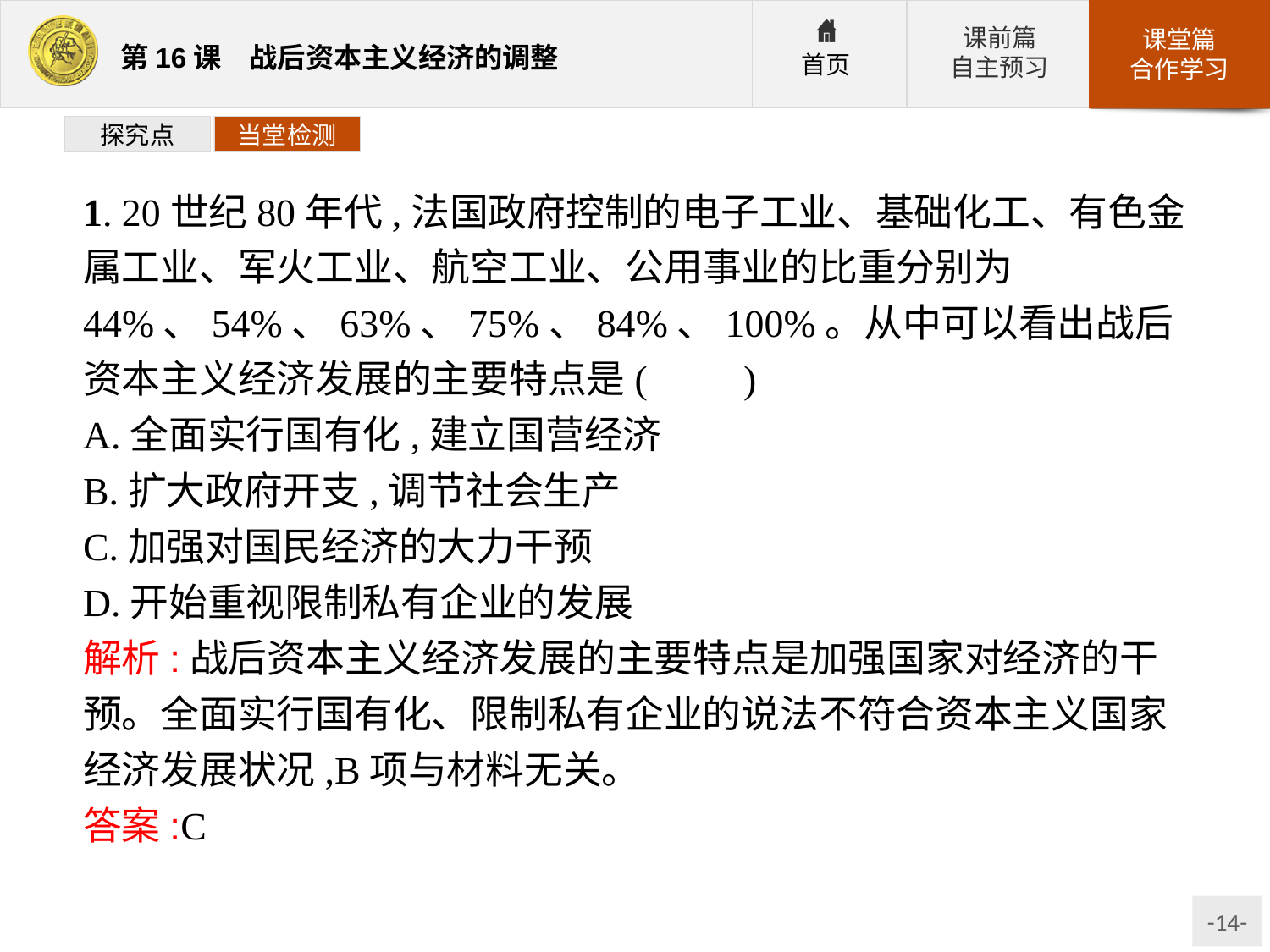

探究点
当堂检测
1. 20世纪80年代,法国政府控制的电子工业、基础化工、有色金属工业、军火工业、航空工业、公用事业的比重分别为44%、54%、63%、75%、84%、100%。从中可以看出战后资本主义经济发展的主要特点是(　　)
A.全面实行国有化,建立国营经济
B.扩大政府开支,调节社会生产
C.加强对国民经济的大力干预
D.开始重视限制私有企业的发展
解析:战后资本主义经济发展的主要特点是加强国家对经济的干预。全面实行国有化、限制私有企业的说法不符合资本主义国家经济发展状况,B项与材料无关。
答案:C